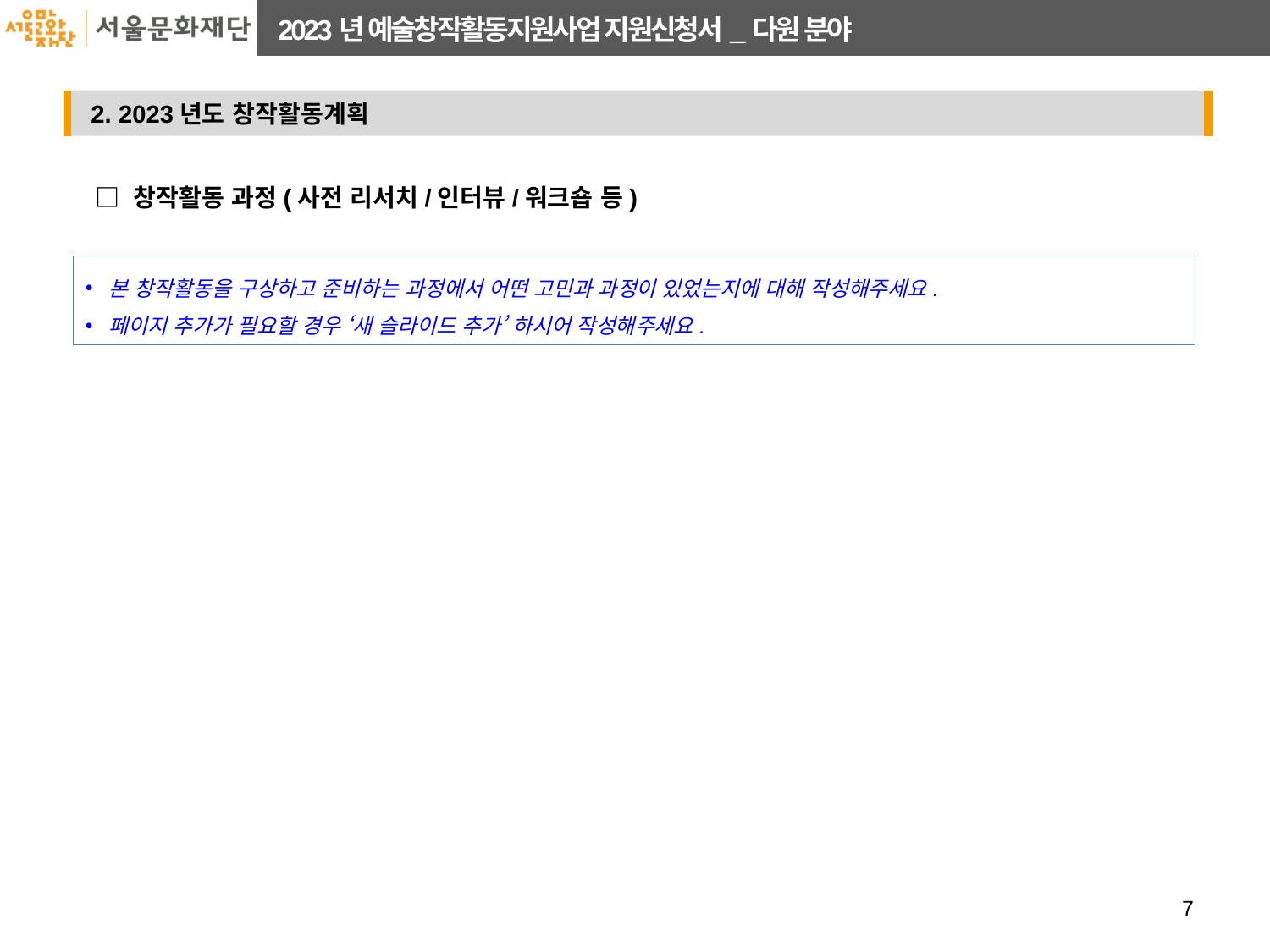

□ 창작활동 과정(사전 리서치/인터뷰/워크숍 등)
본 창작활동을 구상하고 준비하는 과정에서 어떤 고민과 과정이 있었는지에 대해 작성해주세요.
페이지 추가가 필요할 경우 ‘새 슬라이드 추가’ 하시어 작성해주세요.
7